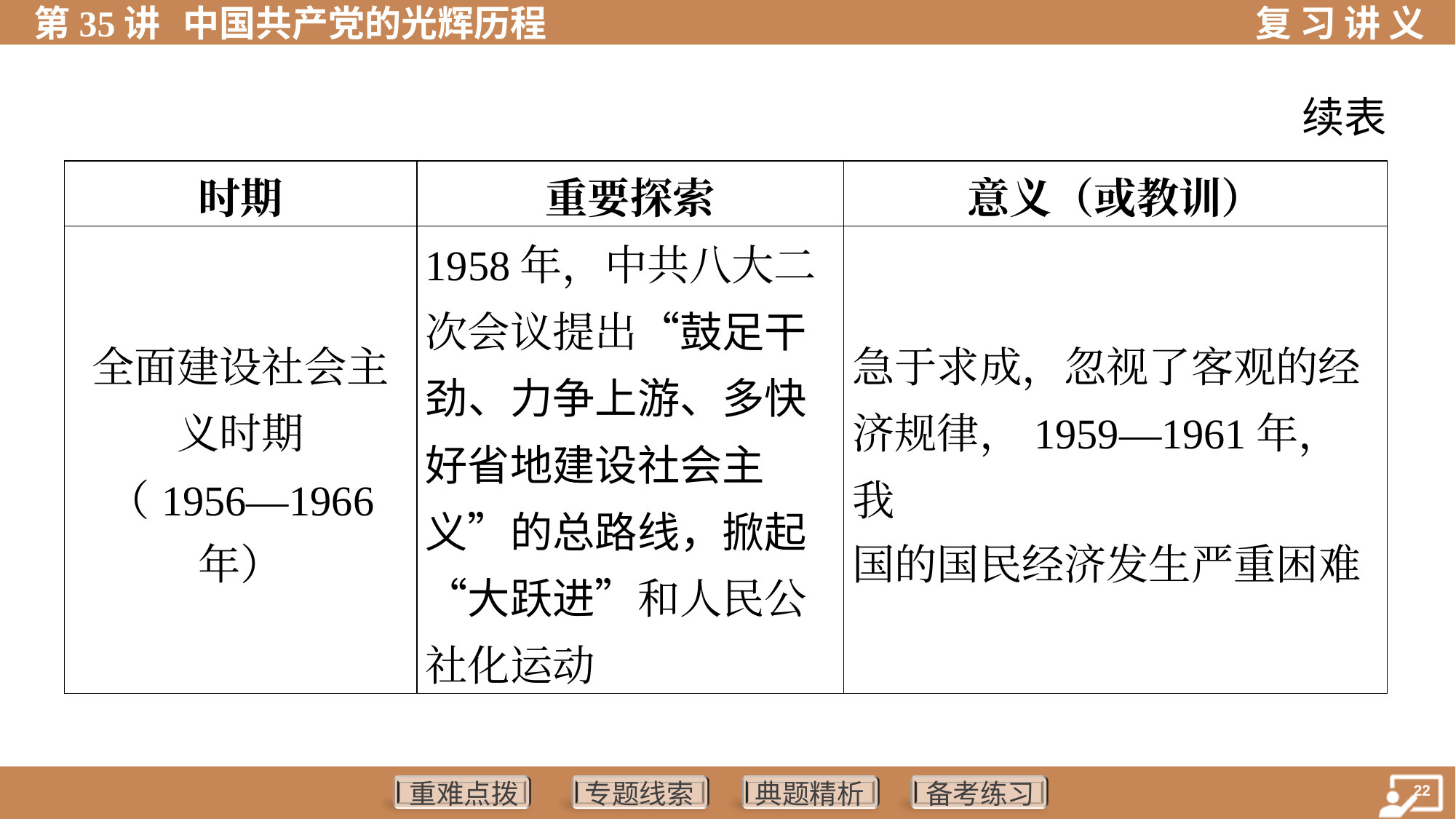

续表
| 时期 | 重要探索 | 意义（或教训） |
| --- | --- | --- |
| 全面建设社会主 义时期 （1956—1966 年） | 1958年，中共八大二 次会议提出“鼓足干 劲、力争上游、多快 好省地建设社会主义”的总路线，掀起“大跃进”和人民公社化运动 | 急于求成，忽视了客观的经 济规律，1959—1961年，我 国的国民经济发生严重困难 |